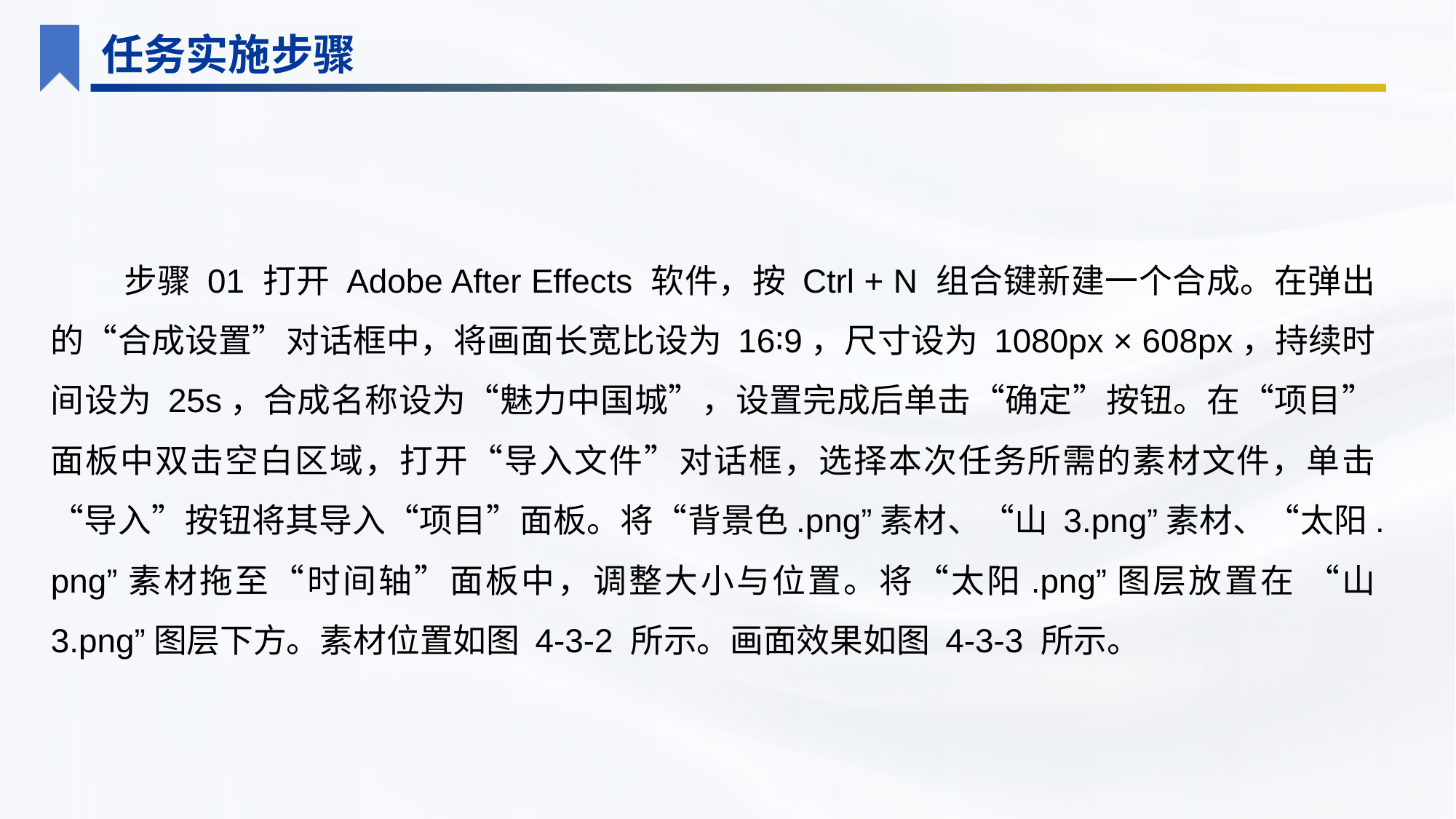

任务实施步骤
步骤 01 打开 Adobe After Effects 软件，按 Ctrl + N 组合键新建一个合成。在弹出的“合成设置”对话框中，将画面长宽比设为 16∶9，尺寸设为 1080px × 608px，持续时间设为 25s，合成名称设为“魅力中国城”，设置完成后单击“确定”按钮。在“项目”面板中双击空白区域，打开“导入文件”对话框，选择本次任务所需的素材文件，单击 “导入”按钮将其导入“项目”面板。将“背景色.png”素材、“山 3.png”素材、“太阳.png”素材拖至“时间轴”面板中，调整大小与位置。将“太阳.png”图层放置在 “山 3.png”图层下方。素材位置如图 4-3-2 所示。画面效果如图 4-3-3 所示。